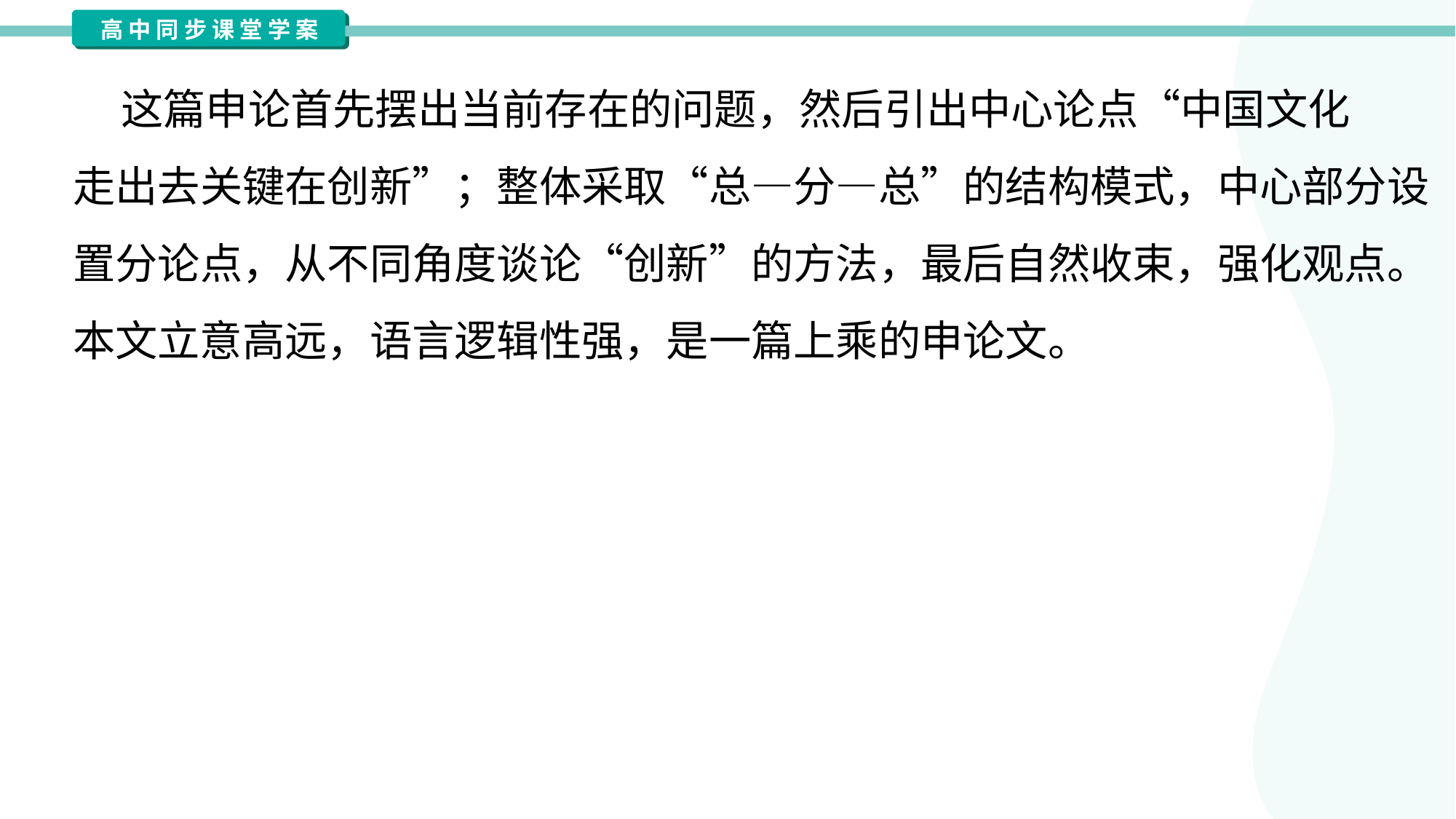

这篇申论首先摆出当前存在的问题，然后引出中心论点“中国文化
走出去关键在创新”；整体采取“总—分—总”的结构模式，中心部分设
置分论点，从不同角度谈论“创新”的方法，最后自然收束，强化观点。
本文立意高远，语言逻辑性强，是一篇上乘的申论文。